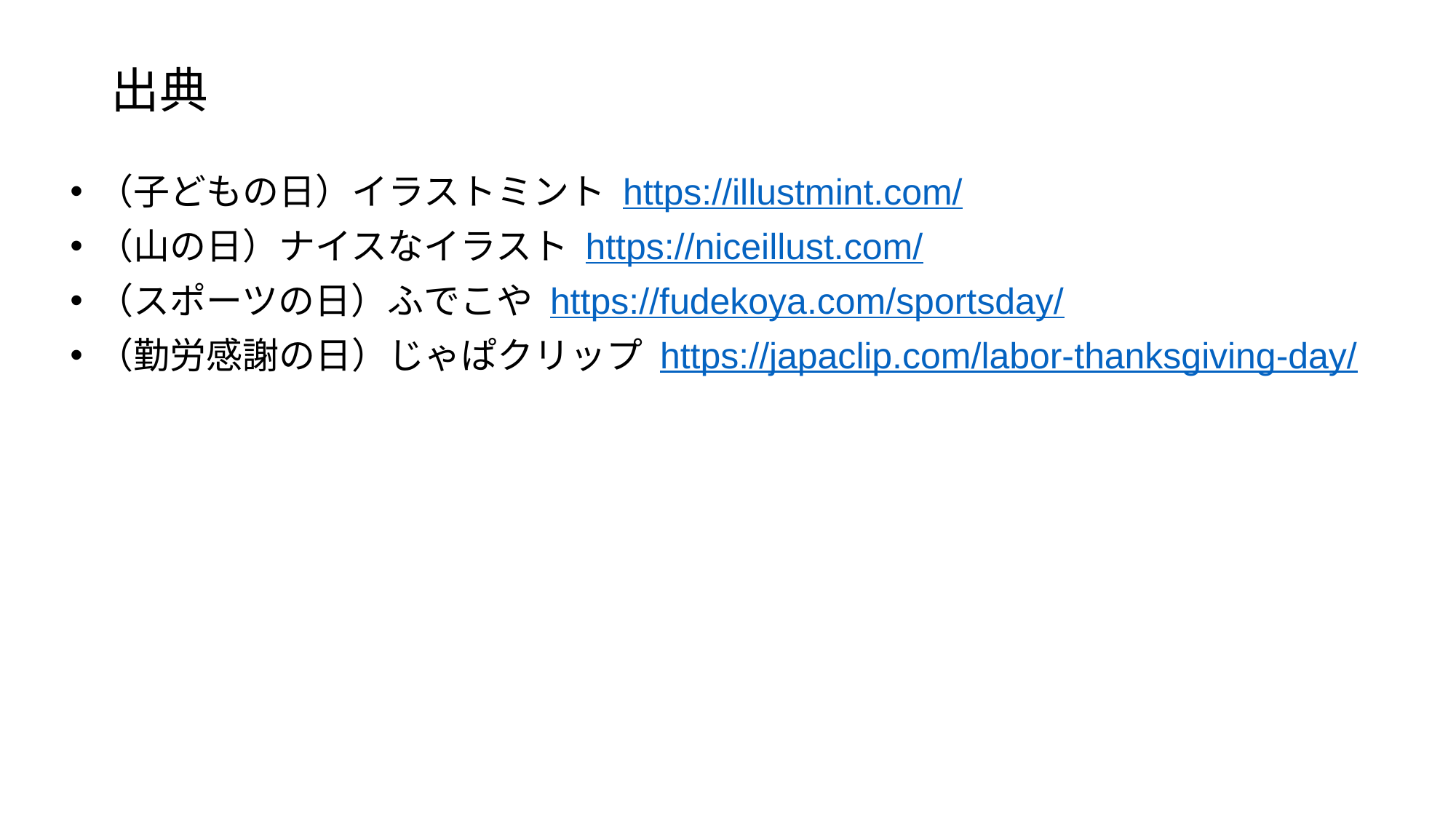

# 出典
（子どもの日）イラストミント https://illustmint.com/
（山の日）ナイスなイラスト https://niceillust.com/
（スポーツの日）ふでこや https://fudekoya.com/sportsday/
（勤労感謝の日）じゃぱクリップ https://japaclip.com/labor-thanksgiving-day/